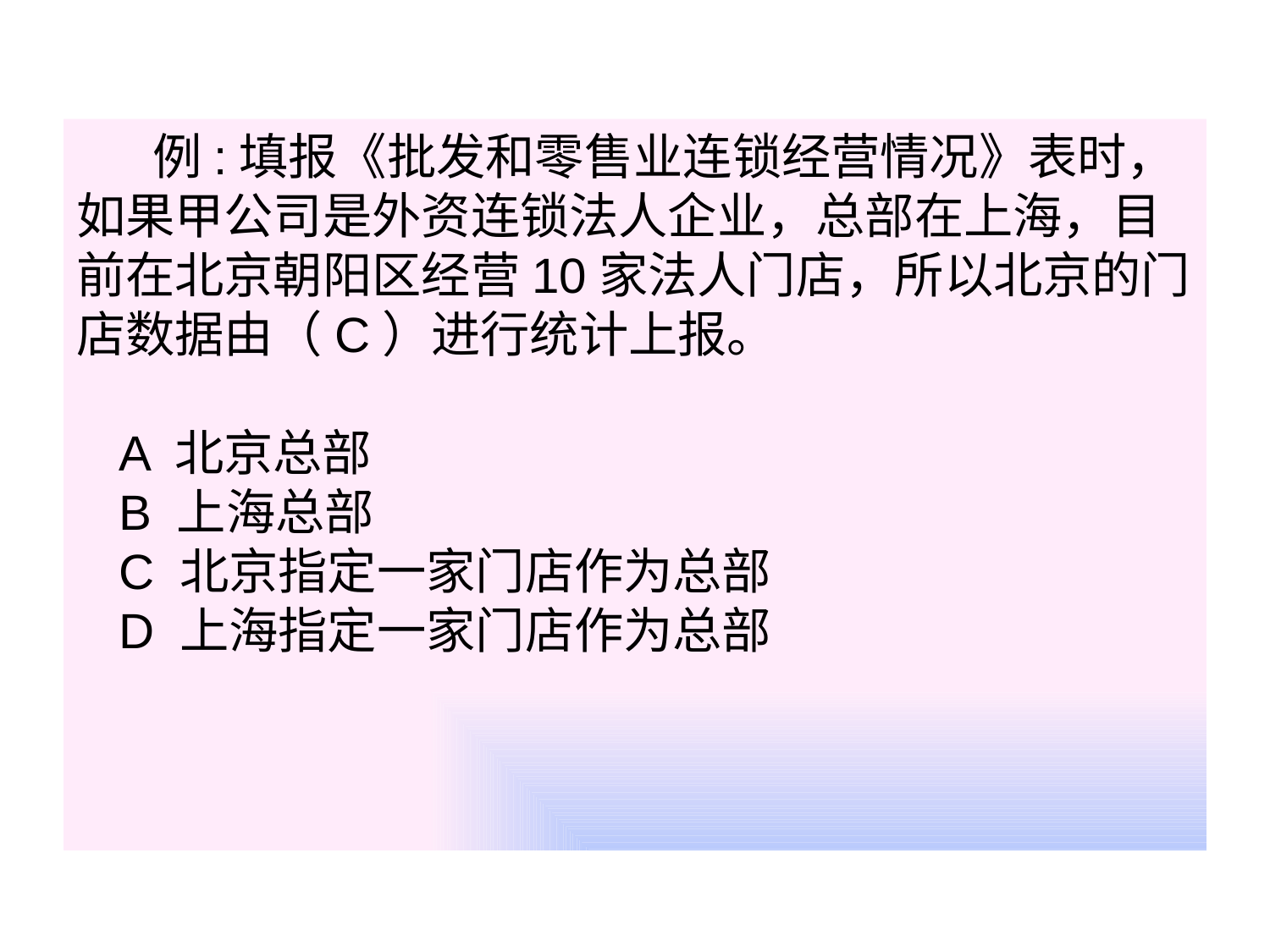

例:填报《批发和零售业连锁经营情况》表时，如果甲公司是外资连锁法人企业，总部在上海，目前在北京朝阳区经营10家法人门店，所以北京的门店数据由（C）进行统计上报。

A 北京总部
B 上海总部
C 北京指定一家门店作为总部
D 上海指定一家门店作为总部